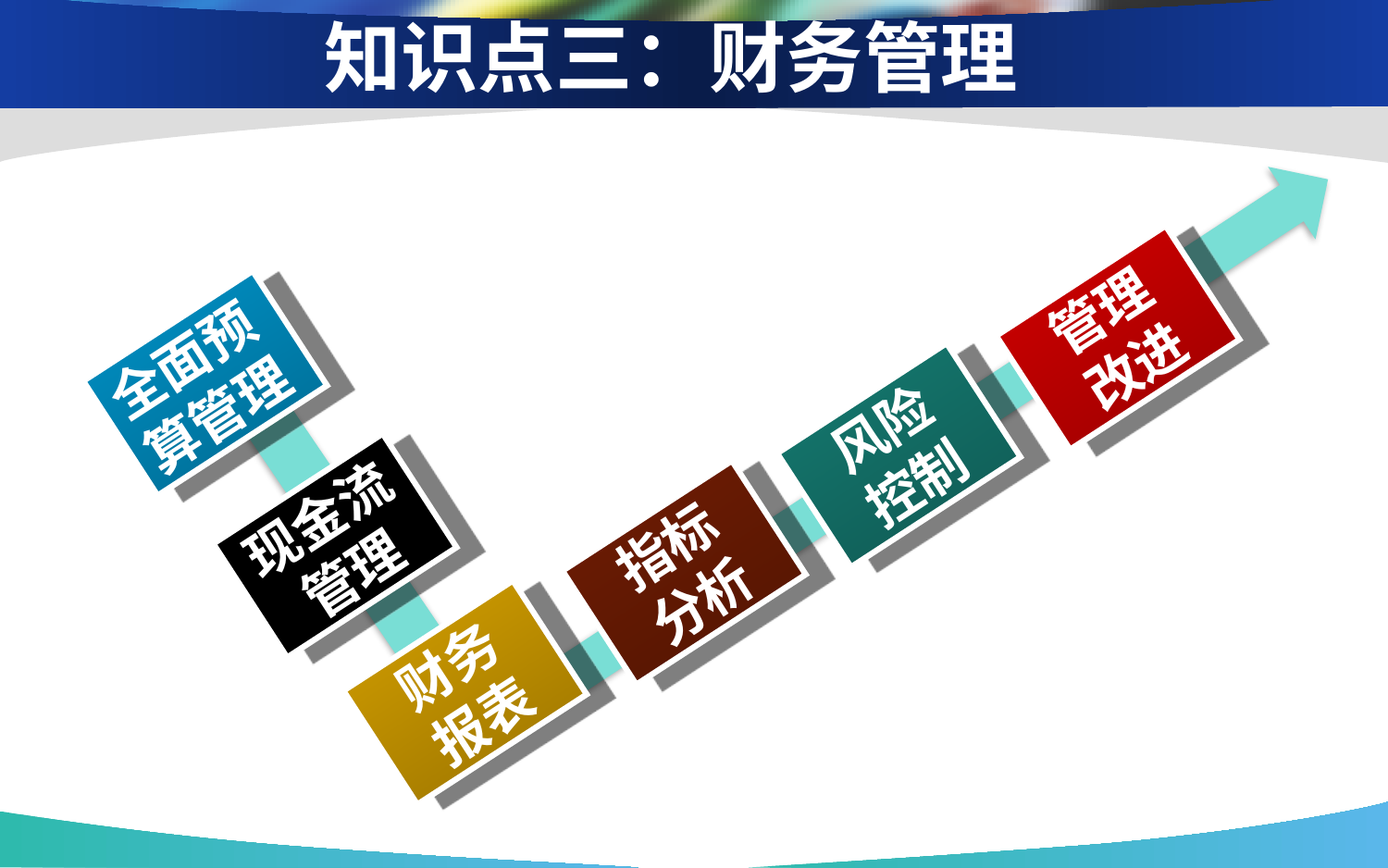

# 知识点三：财务管理
管理
改进
全面预
算管理
风险
控制

现金流
管理

指标
分析
财务
报表